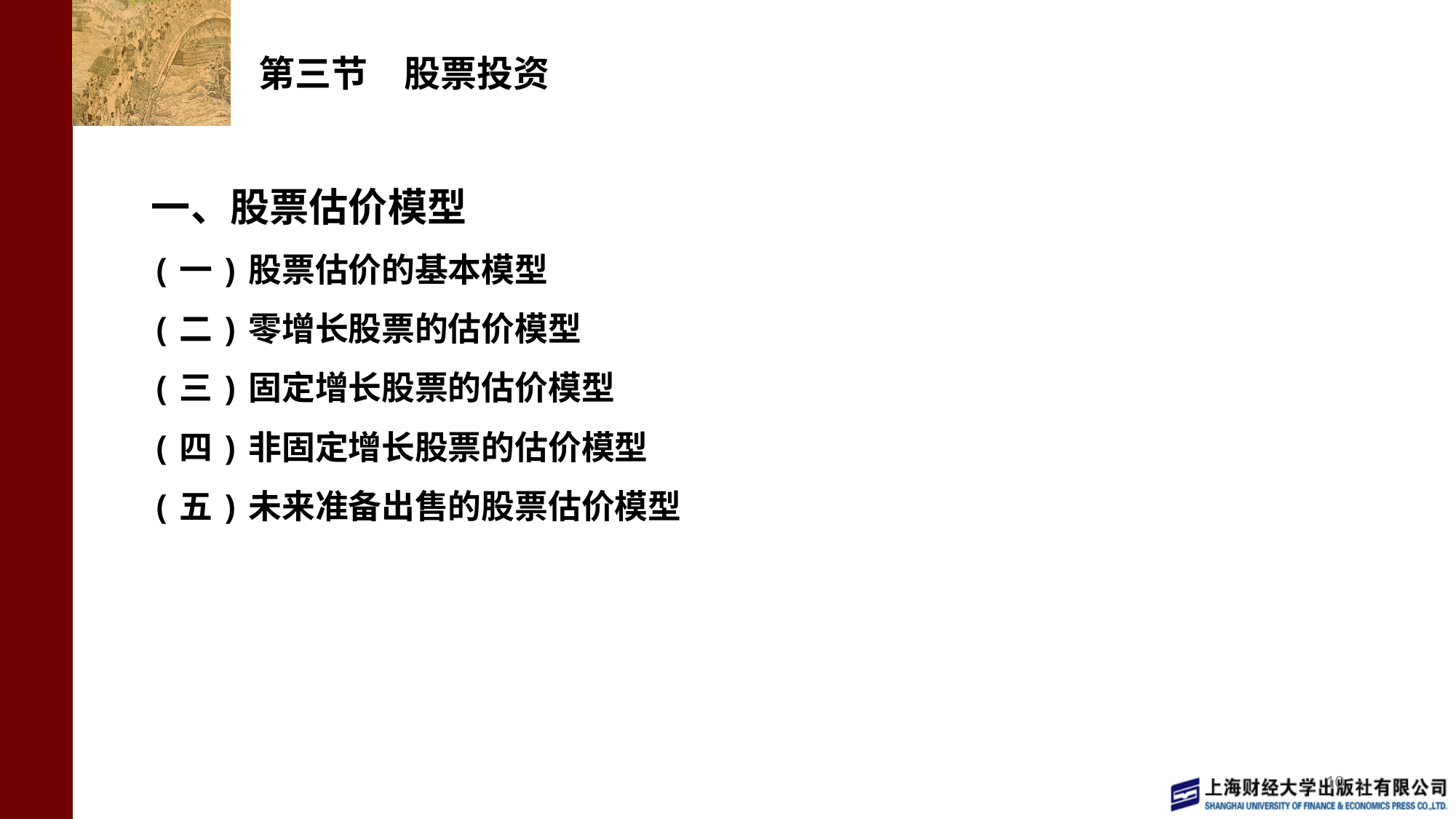

# 第三节　股票投资
一、股票估价模型
(一)股票估价的基本模型
(二)零增长股票的估价模型
(三)固定增长股票的估价模型
(四)非固定增长股票的估价模型
(五)未来准备出售的股票估价模型

10